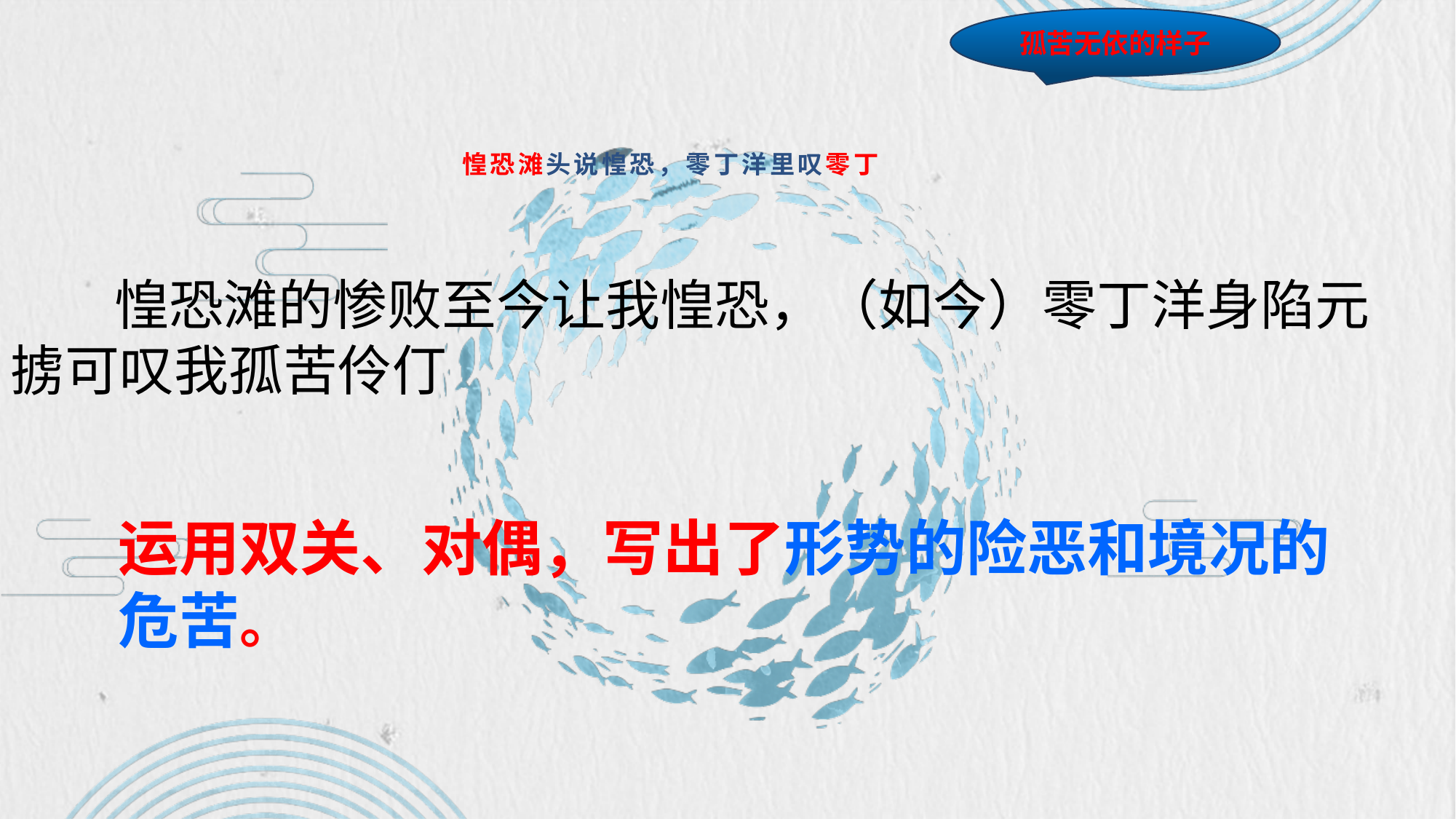

孤苦无依的样子
# 惶恐滩头说惶恐，零丁洋里叹零丁
   惶恐滩的惨败至今让我惶恐，（如今）零丁洋身陷元掳可叹我孤苦伶仃
运用双关、对偶，写出了形势的险恶和境况的危苦。